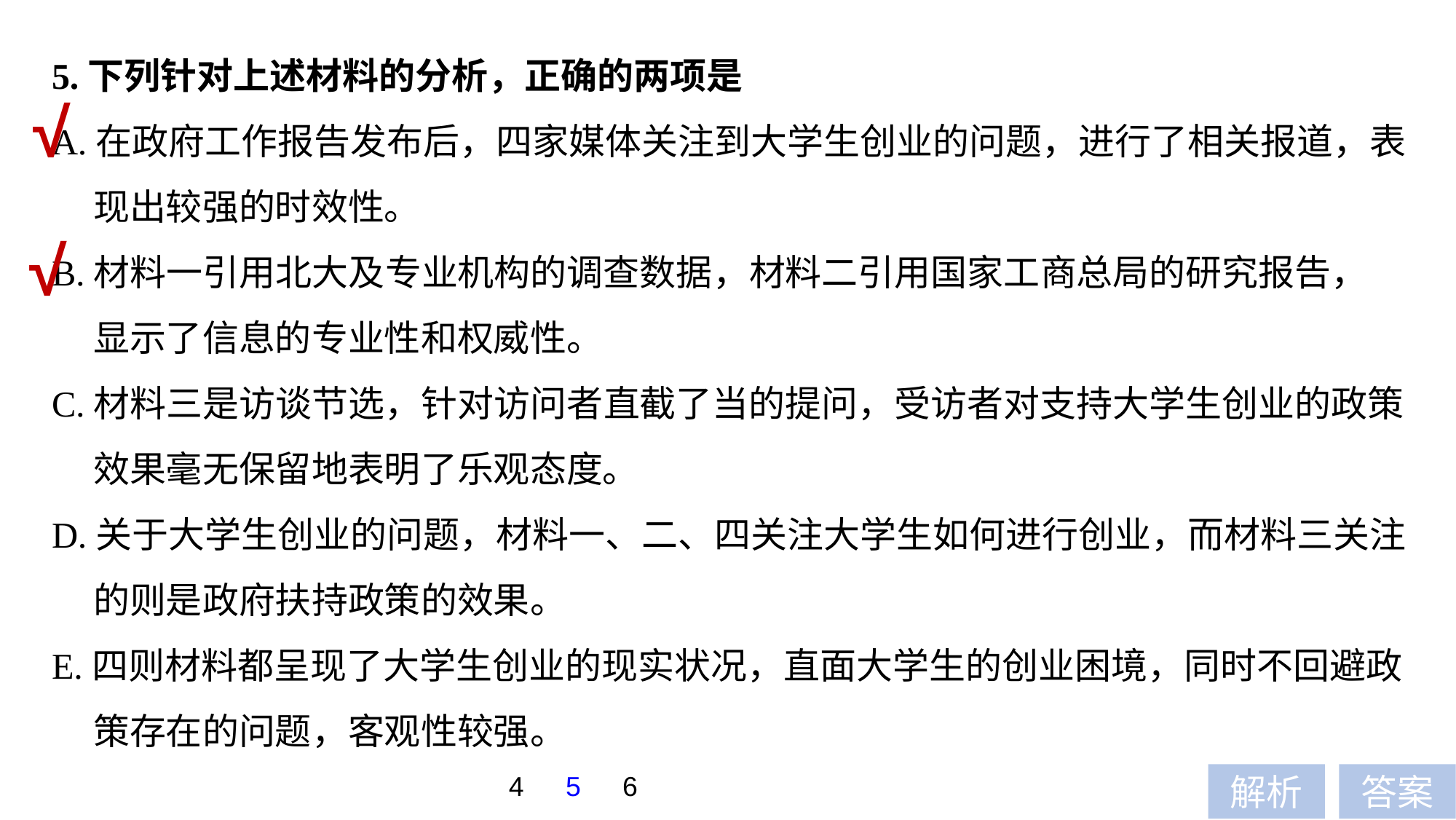

5.下列针对上述材料的分析，正确的两项是
A.在政府工作报告发布后，四家媒体关注到大学生创业的问题，进行了相关报道，表
    现出较强的时效性。
B.材料一引用北大及专业机构的调查数据，材料二引用国家工商总局的研究报告，
    显示了信息的专业性和权威性。
C.材料三是访谈节选，针对访问者直截了当的提问，受访者对支持大学生创业的政策
    效果毫无保留地表明了乐观态度。
D.关于大学生创业的问题，材料一、二、四关注大学生如何进行创业，而材料三关注
    的则是政府扶持政策的效果。
E.四则材料都呈现了大学生创业的现实状况，直面大学生的创业困境，同时不回避政
    策存在的问题，客观性较强。
√
√
4
5
6
解析
答案